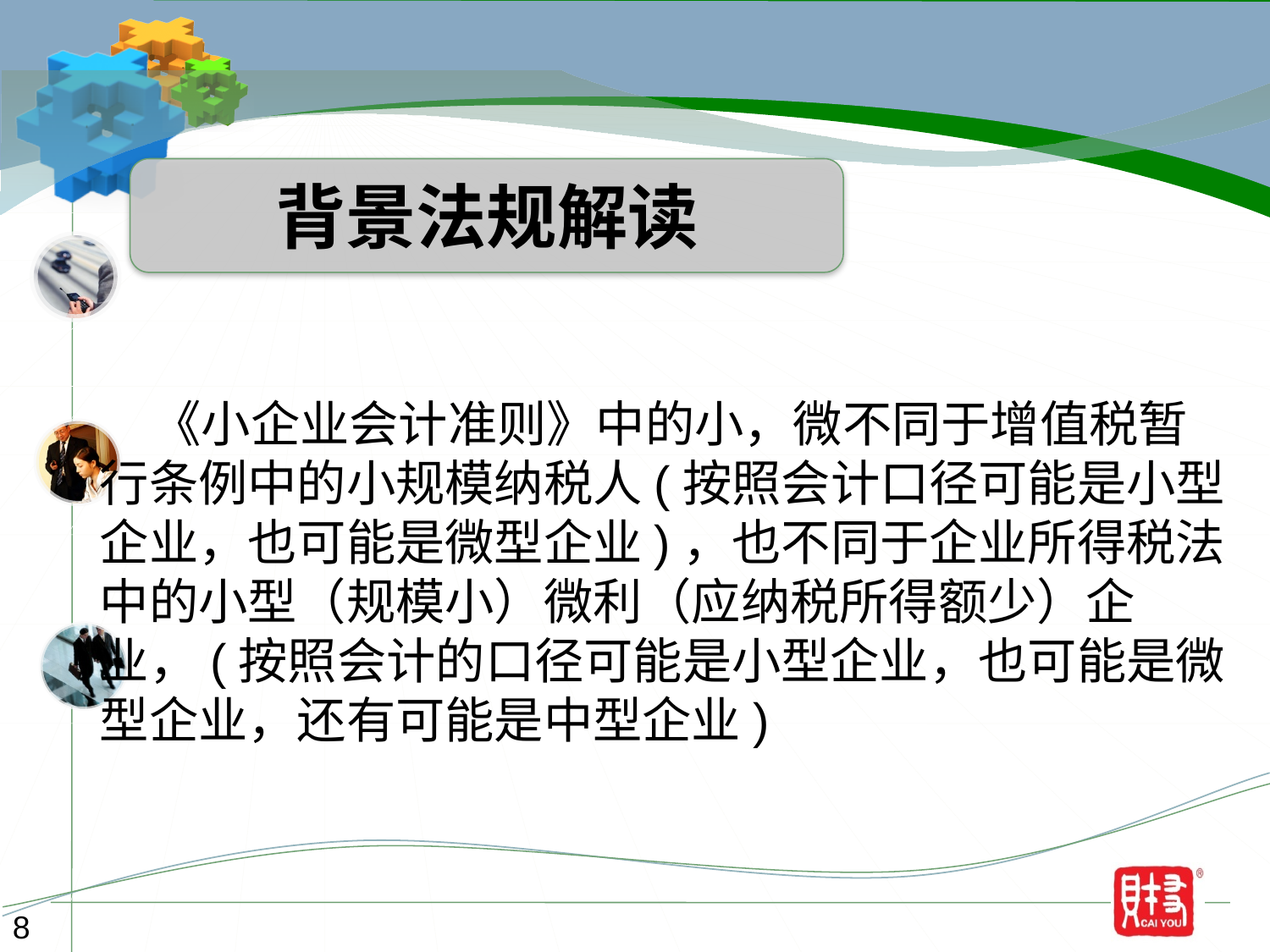

背景法规解读
        《小企业会计准则》中的小，微不同于增值税暂行条例中的小规模纳税人(按照会计口径可能是小型企业，也可能是微型企业)，也不同于企业所得税法中的小型（规模小）微利（应纳税所得额少）企业，(按照会计的口径可能是小型企业，也可能是微型企业，还有可能是中型企业)

8